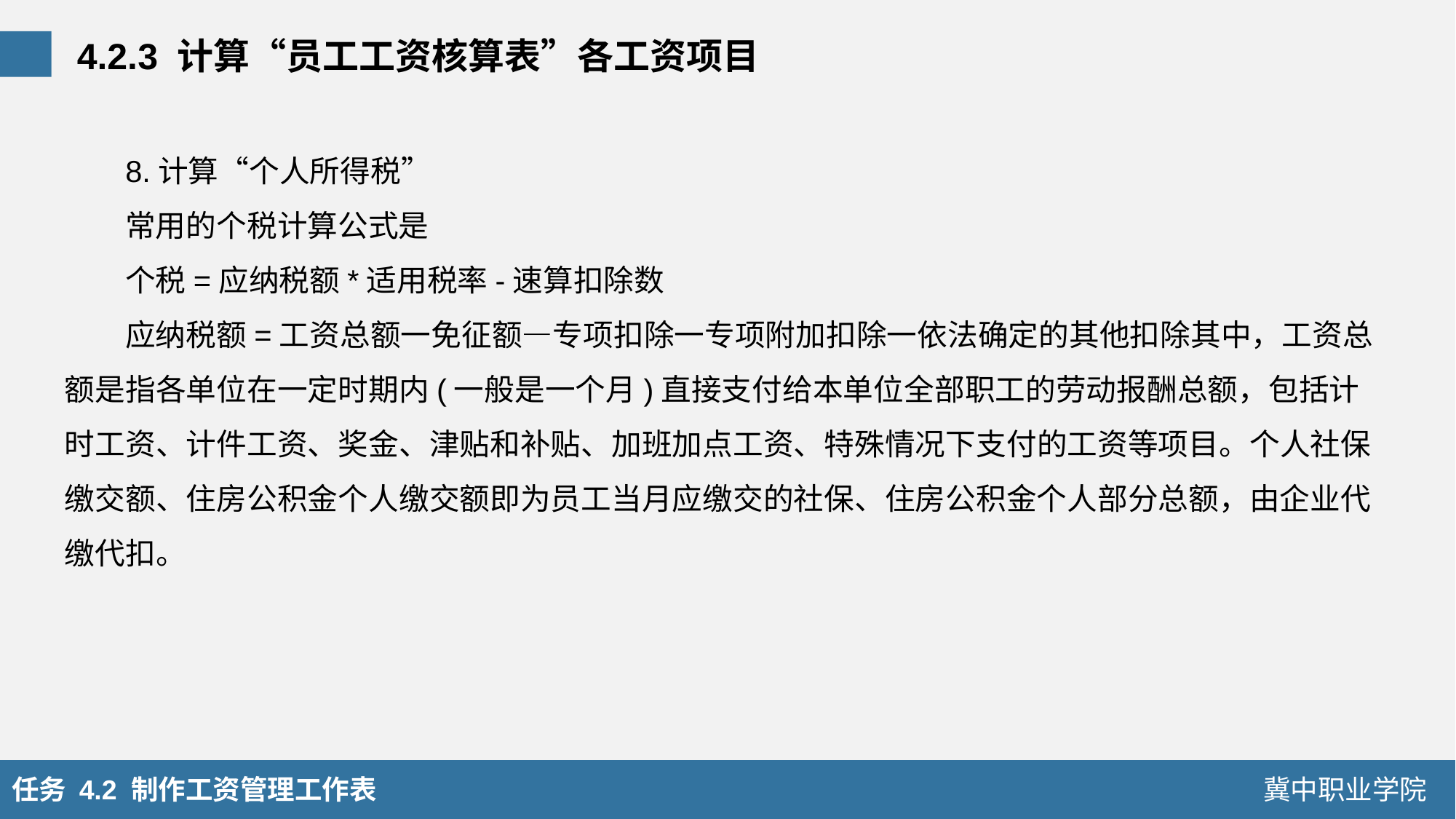

4.2.3 计算“员工工资核算表”各工资项目
8.计算“个人所得税”
常用的个税计算公式是
个税=应纳税额*适用税率-速算扣除数
应纳税额=工资总额一免征额—专项扣除一专项附加扣除一依法确定的其他扣除其中，工资总额是指各单位在一定时期内(一般是一个月)直接支付给本单位全部职工的劳动报酬总额，包括计时工资、计件工资、奖金、津贴和补贴、加班加点工资、特殊情况下支付的工资等项目。个人社保缴交额、住房公积金个人缴交额即为员工当月应缴交的社保、住房公积金个人部分总额，由企业代缴代扣。

任务 4.2 制作工资管理工作表
冀中职业学院